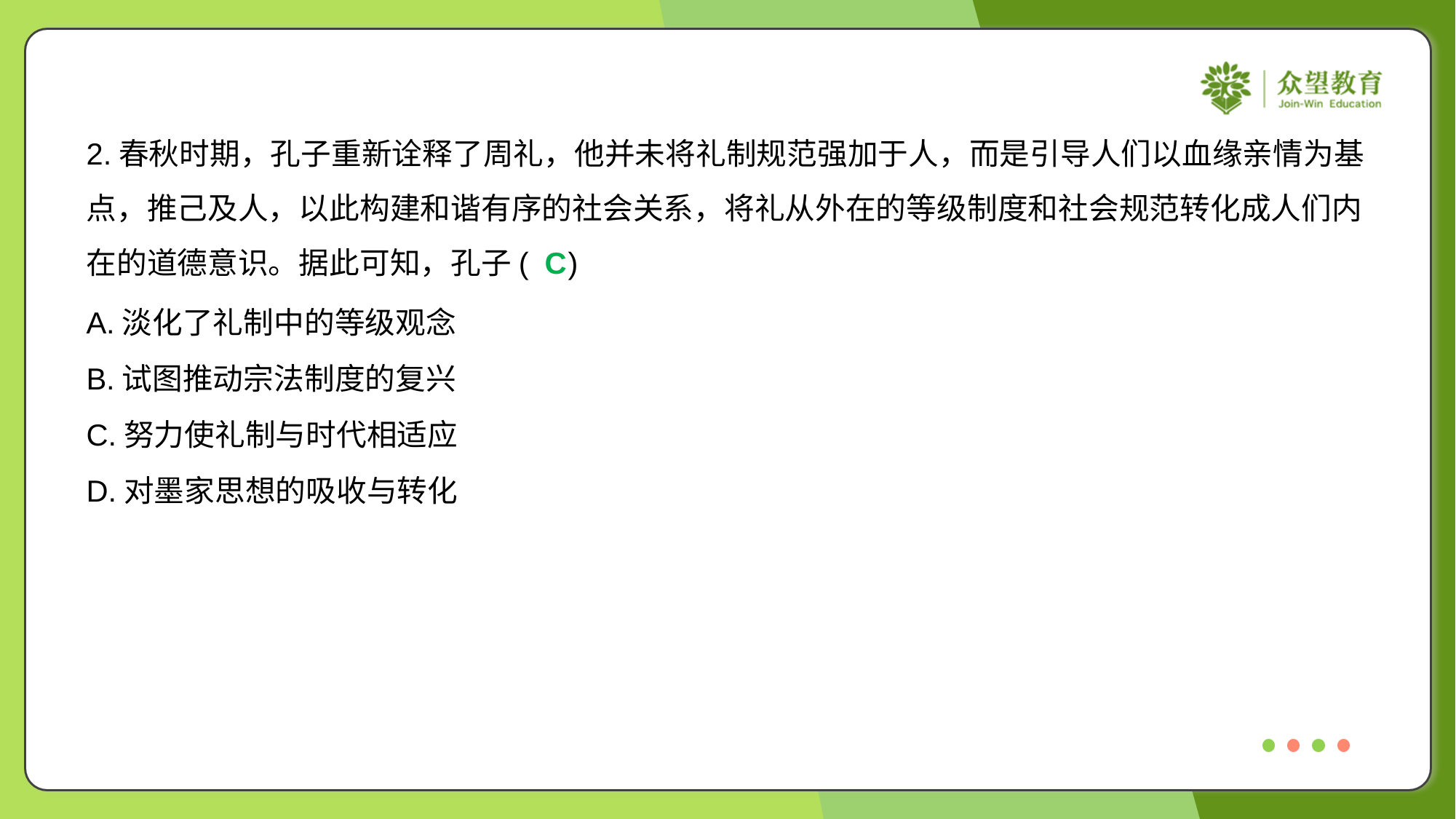

2.春秋时期，孔子重新诠释了周礼，他并未将礼制规范强加于人，而是引导人们以血缘亲情为基
点，推己及人，以此构建和谐有序的社会关系，将礼从外在的等级制度和社会规范转化成人们内
在的道德意识。据此可知，孔子(     )
C
A.淡化了礼制中的等级观念
B.试图推动宗法制度的复兴
C.努力使礼制与时代相适应
D.对墨家思想的吸收与转化